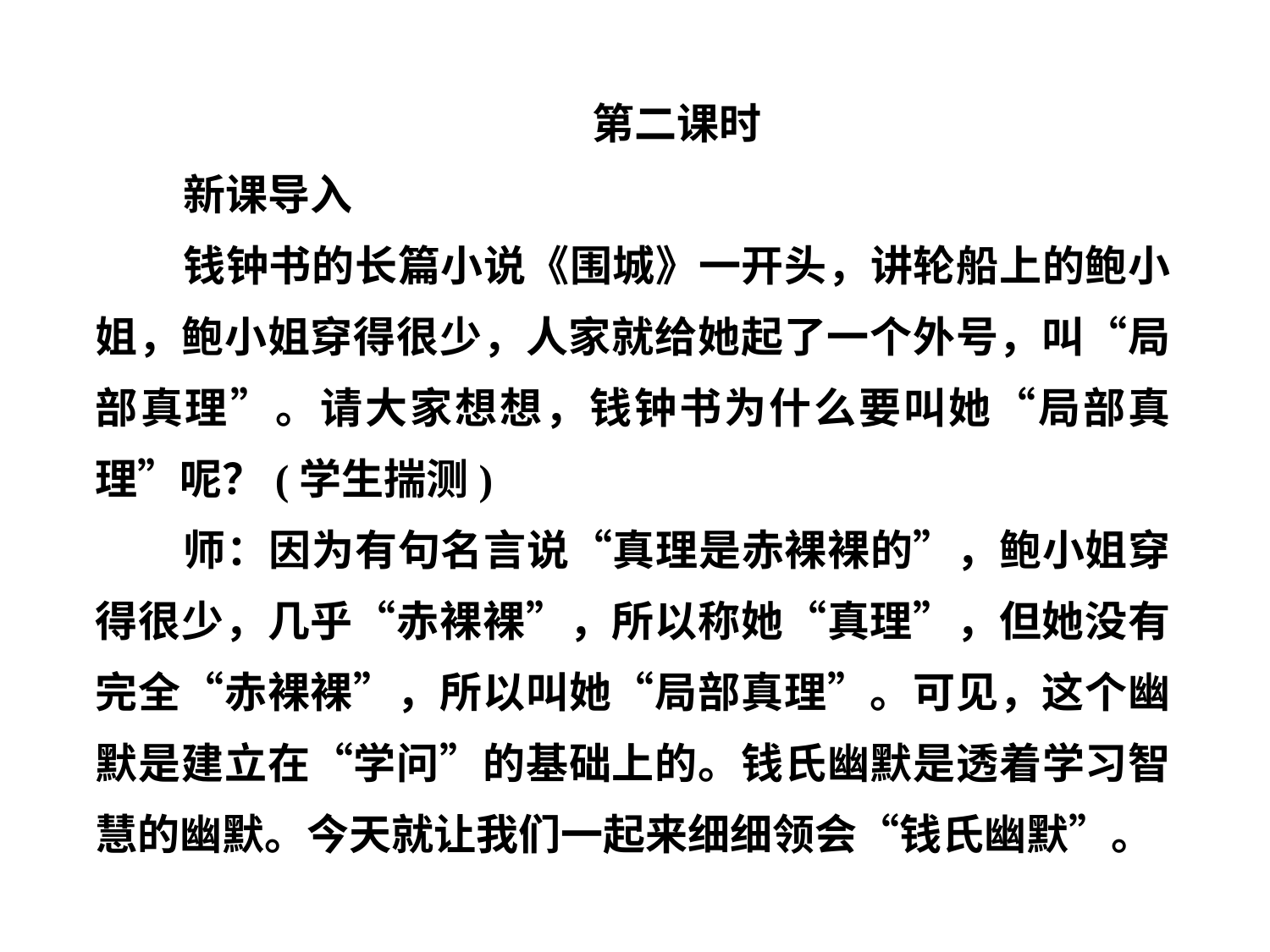

第二课时
新课导入
钱钟书的长篇小说《围城》一开头，讲轮船上的鲍小姐，鲍小姐穿得很少，人家就给她起了一个外号，叫“局部真理”。请大家想想，钱钟书为什么要叫她“局部真理”呢？(学生揣测)
师：因为有句名言说“真理是赤裸裸的”，鲍小姐穿得很少，几乎“赤裸裸”，所以称她“真理”，但她没有完全“赤裸裸”，所以叫她“局部真理”。可见，这个幽默是建立在“学问”的基础上的。钱氏幽默是透着学习智慧的幽默。今天就让我们一起来细细领会“钱氏幽默”。